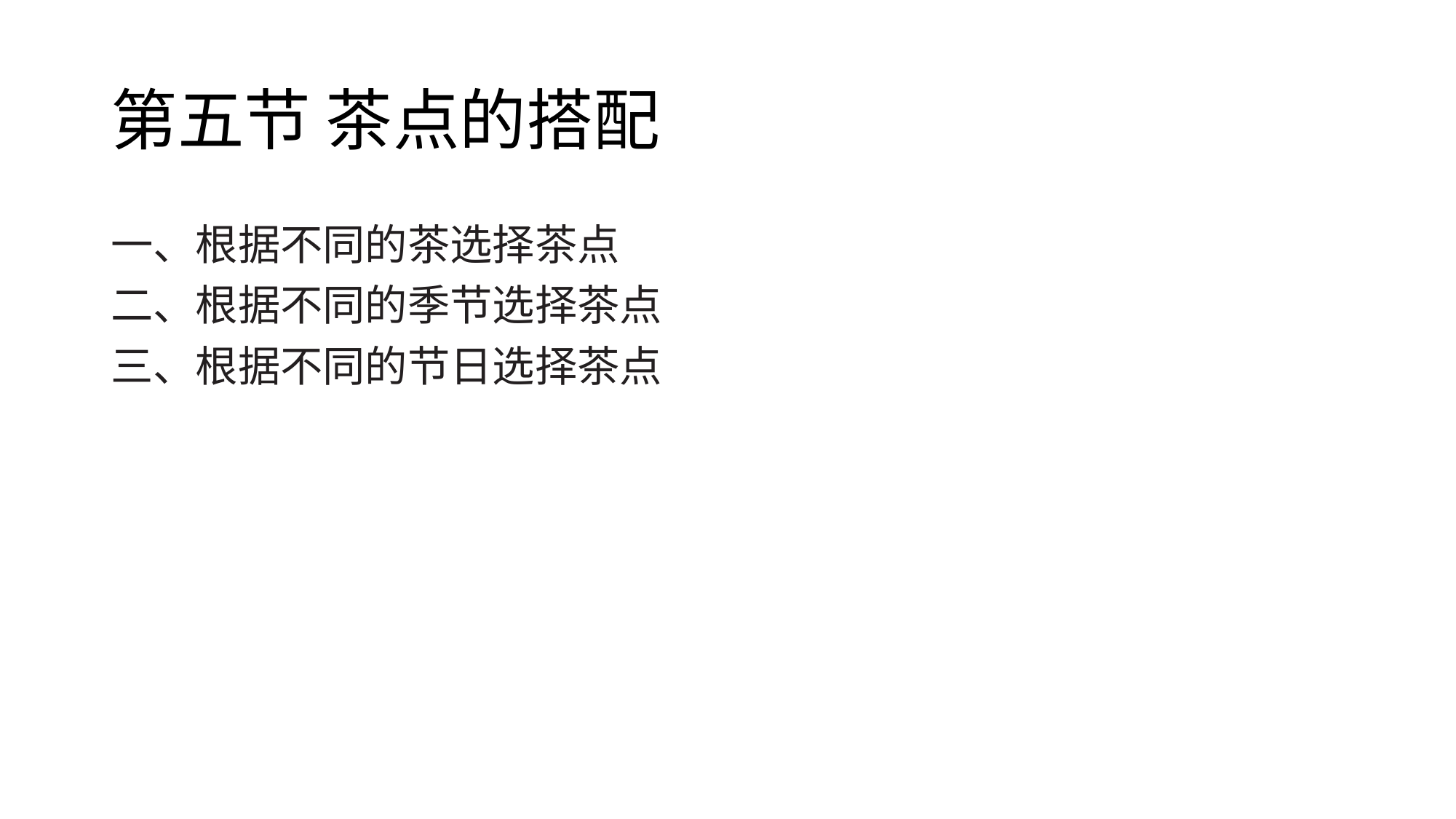

# 第五节 茶点的搭配
一、根据不同的茶选择茶点
二、根据不同的季节选择茶点
三、根据不同的节日选择茶点